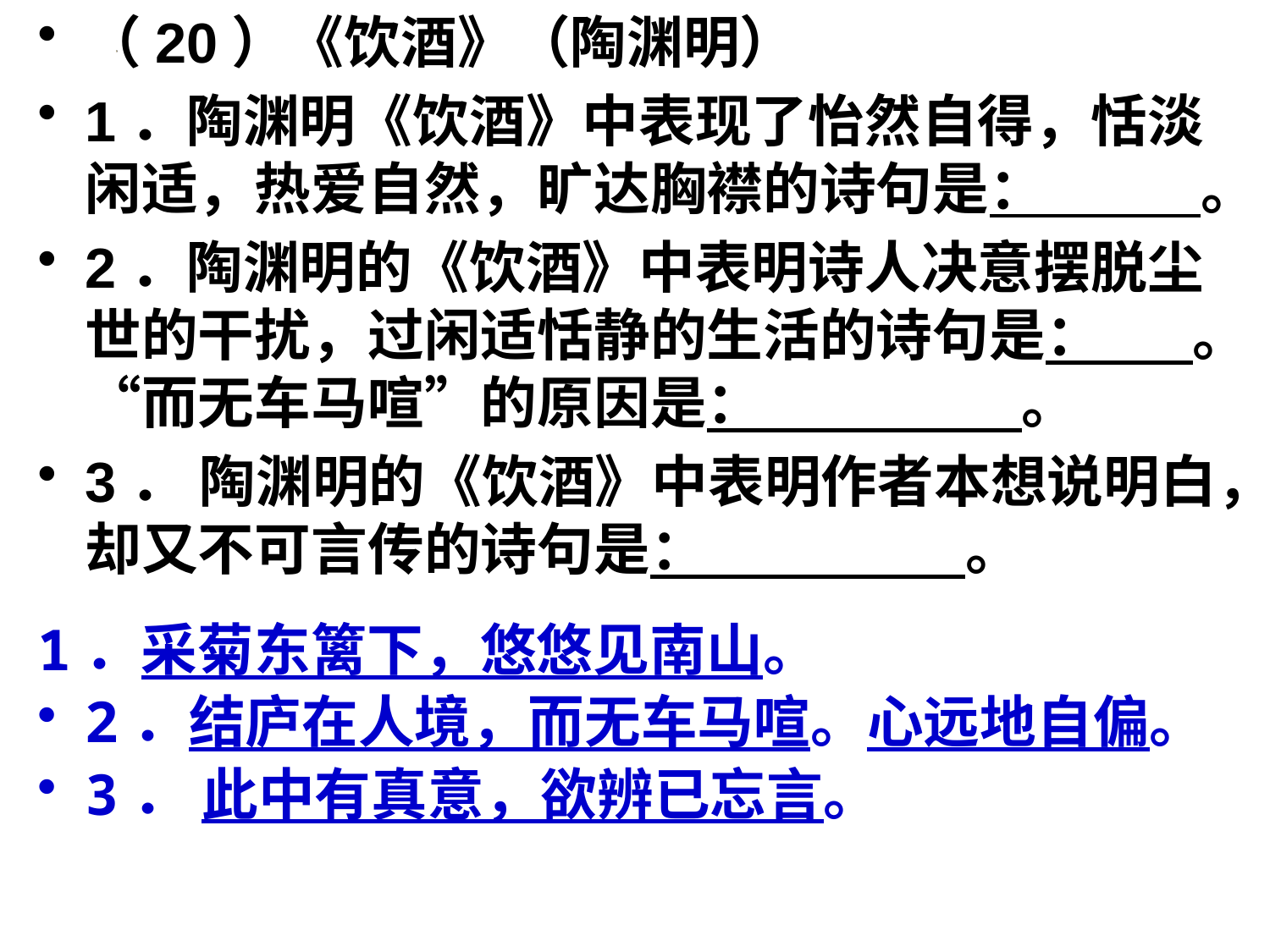

（20）《饮酒》（陶渊明）
1．陶渊明《饮酒》中表现了怡然自得，恬淡闲适，热爱自然，旷达胸襟的诗句是：            。
2．陶渊明的《饮酒》中表明诗人决意摆脱尘世的干扰，过闲适恬静的生活的诗句是：       。“而无车马喧”的原因是：                    。
3． 陶渊明的《饮酒》中表明作者本想说明白，却又不可言传的诗句是：                    。
#
1．采菊东篱下，悠悠见南山。
2．结庐在人境，而无车马喧。心远地自偏。
3． 此中有真意，欲辨已忘言。